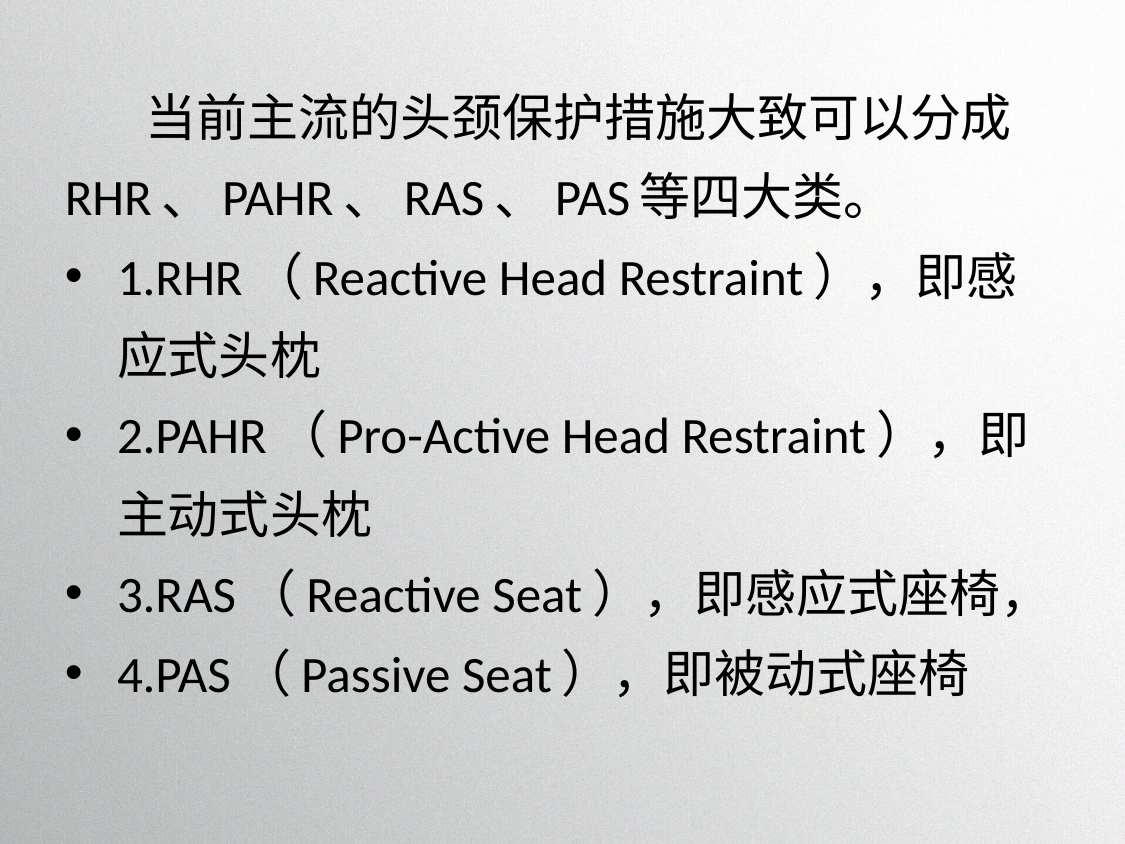

当前主流的头颈保护措施大致可以分成RHR、PAHR、RAS、PAS等四大类。
1.RHR（Reactive Head Restraint），即感应式头枕
2.PAHR（Pro-Active Head Restraint），即主动式头枕
3.RAS（Reactive Seat），即感应式座椅，
4.PAS（Passive Seat），即被动式座椅